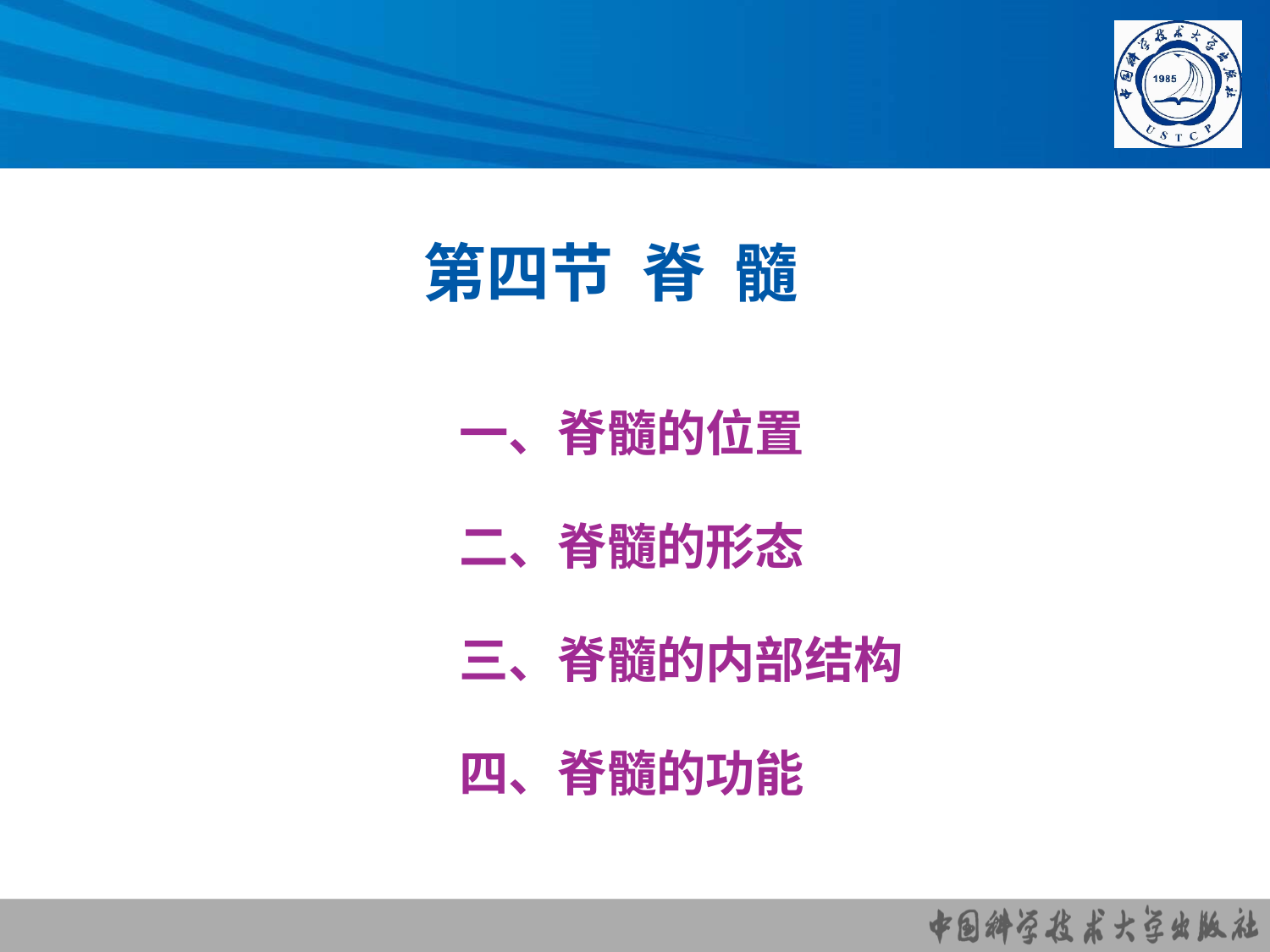

# 第四节  脊  髓
一、脊髓的位置
二、脊髓的形态
三、脊髓的内部结构
四、脊髓的功能